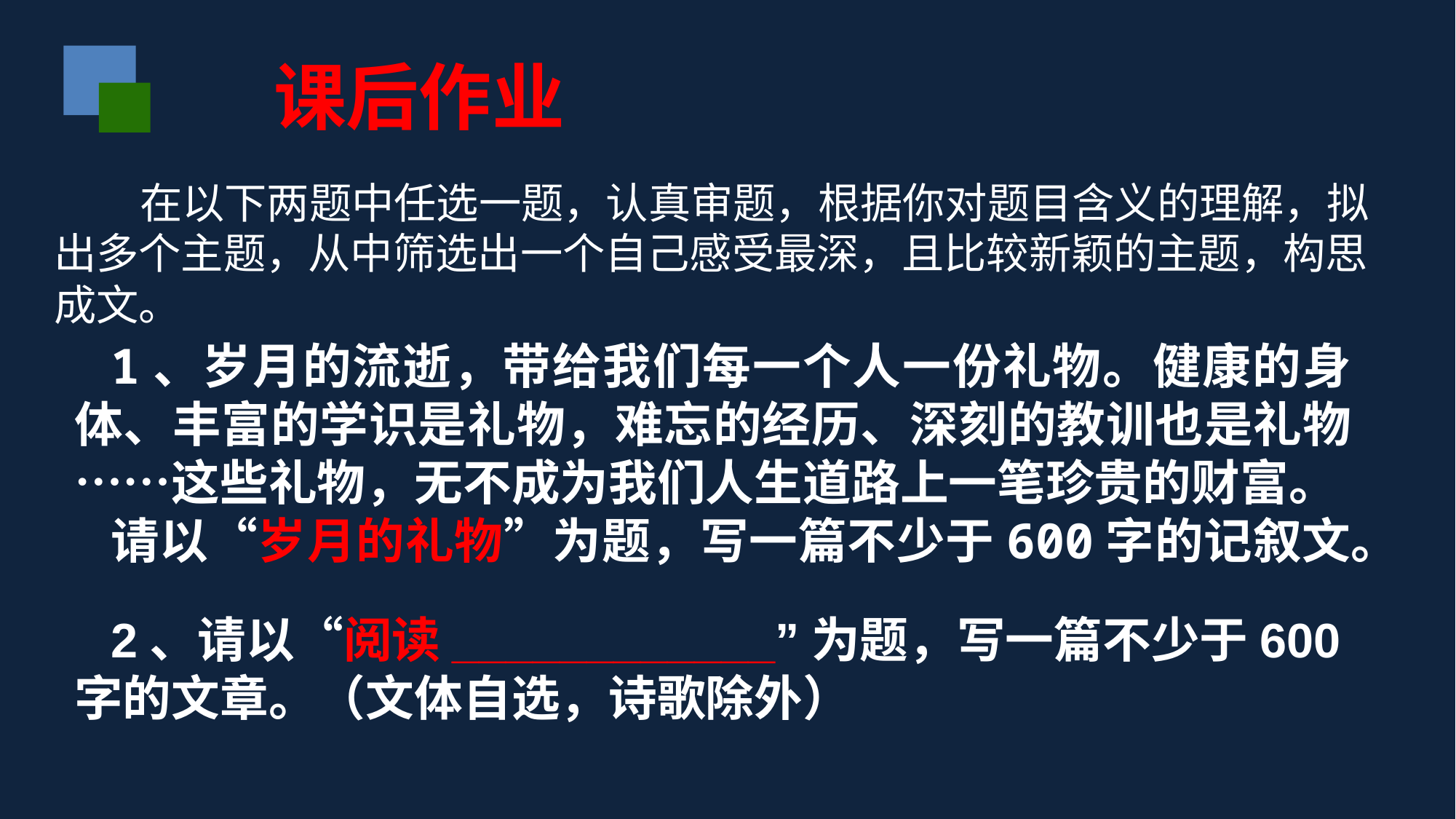

课后作业
        在以下两题中任选一题，认真审题，根据你对题目含义的理解，拟出多个主题，从中筛选出一个自己感受最深，且比较新颖的主题，构思成文。
1、岁月的流逝，带给我们每一个人一份礼物。健康的身体、丰富的学识是礼物，难忘的经历、深刻的教训也是礼物……这些礼物，无不成为我们人生道路上一笔珍贵的财富。
请以“岁月的礼物”为题，写一篇不少于600字的记叙文。
2、请以“阅读____________”为题，写一篇不少于600字的文章。（文体自选，诗歌除外）